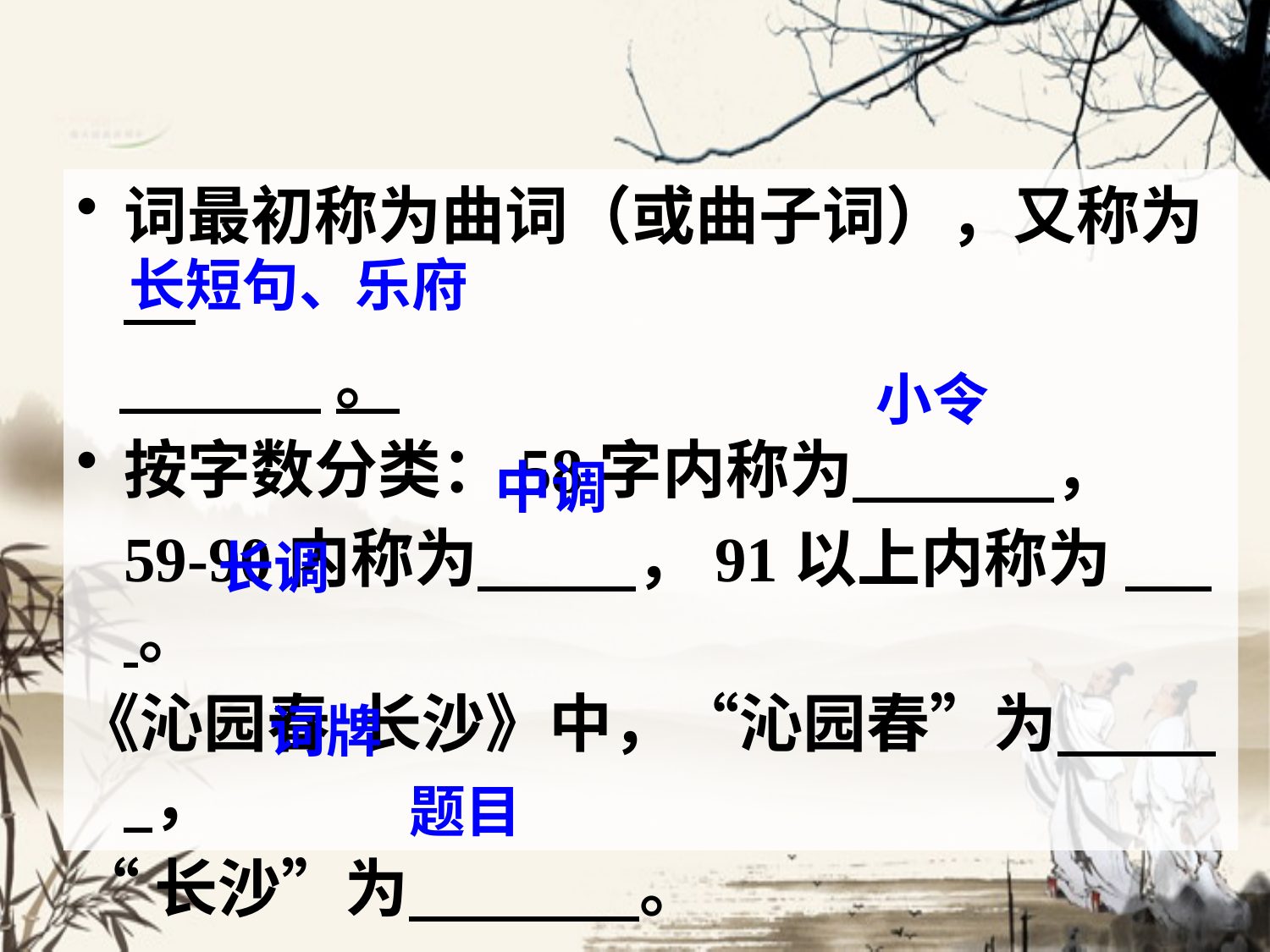

词最初称为曲词（或曲子词），又称为
                 。
按字数分类：58字内称为              ，
   59-90内称为           ，91以上内称为         。
《沁园春  长沙》中，“沁园春”为              ，
“长沙”为                。

长短句、乐府
小令
中调
长调
词牌
题目